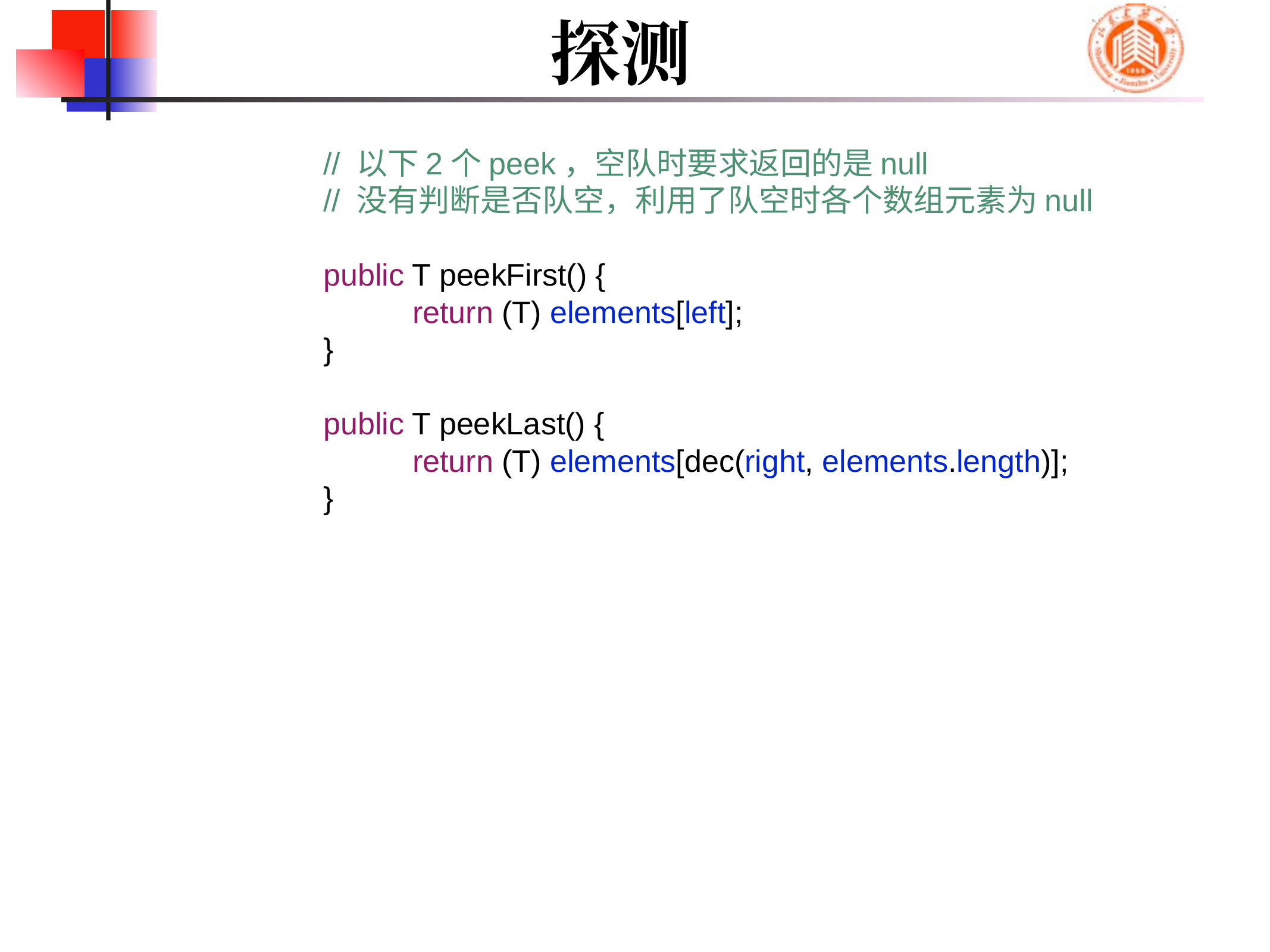

# 探测
	// 以下2个peek，空队时要求返回的是null
	// 没有判断是否队空，利用了队空时各个数组元素为null

	public T peekFirst() {
		return (T) elements[left];
	}

	public T peekLast() {
		return (T) elements[dec(right, elements.length)];
	}